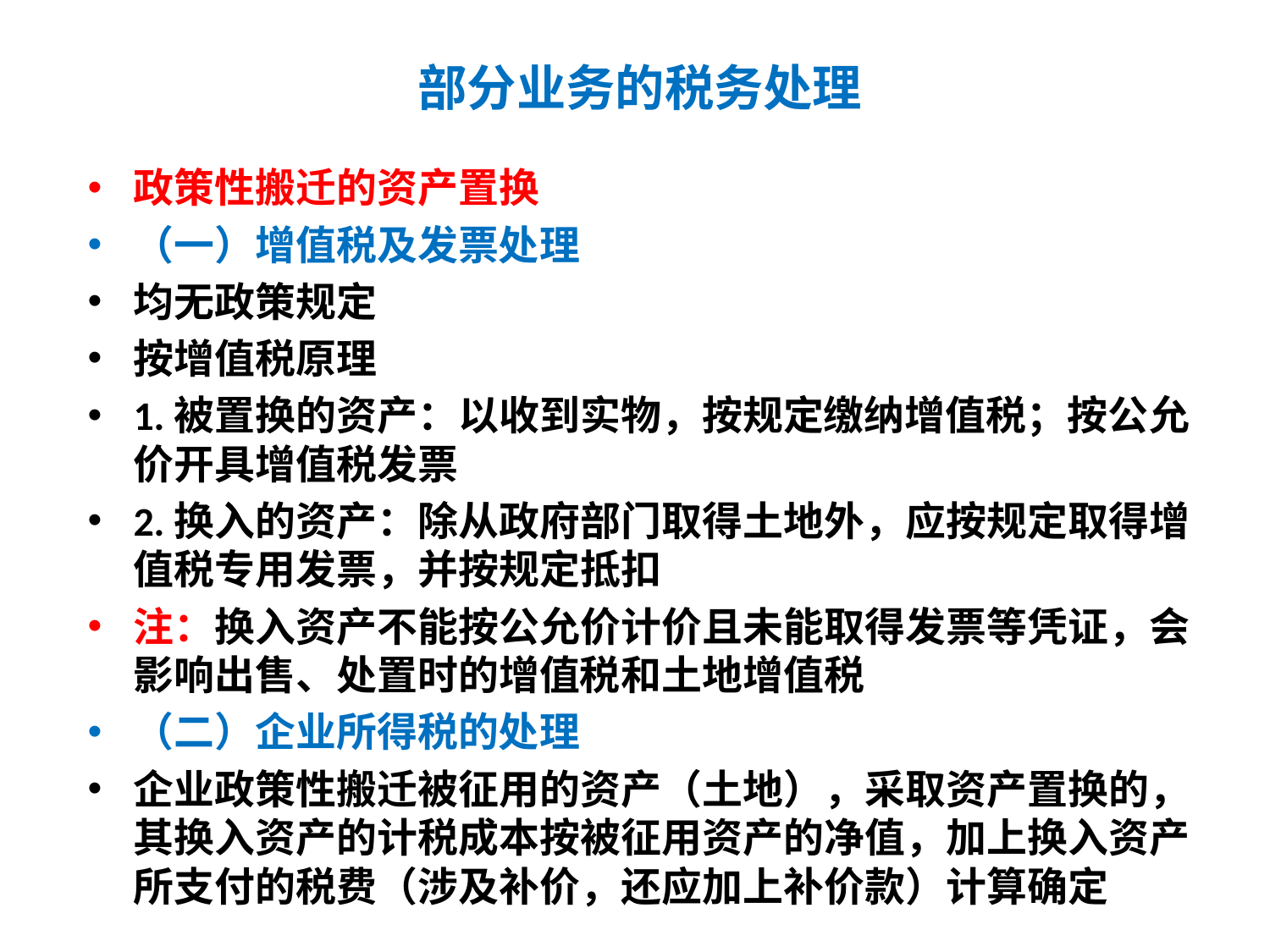

# 部分业务的税务处理
政策性搬迁的资产置换
（一）增值税及发票处理
均无政策规定
按增值税原理
1.被置换的资产：以收到实物，按规定缴纳增值税；按公允价开具增值税发票
2.换入的资产：除从政府部门取得土地外，应按规定取得增值税专用发票，并按规定抵扣
注：换入资产不能按公允价计价且未能取得发票等凭证，会影响出售、处置时的增值税和土地增值税
（二）企业所得税的处理
企业政策性搬迁被征用的资产（土地），采取资产置换的，其换入资产的计税成本按被征用资产的净值，加上换入资产所支付的税费（涉及补价，还应加上补价款）计算确定